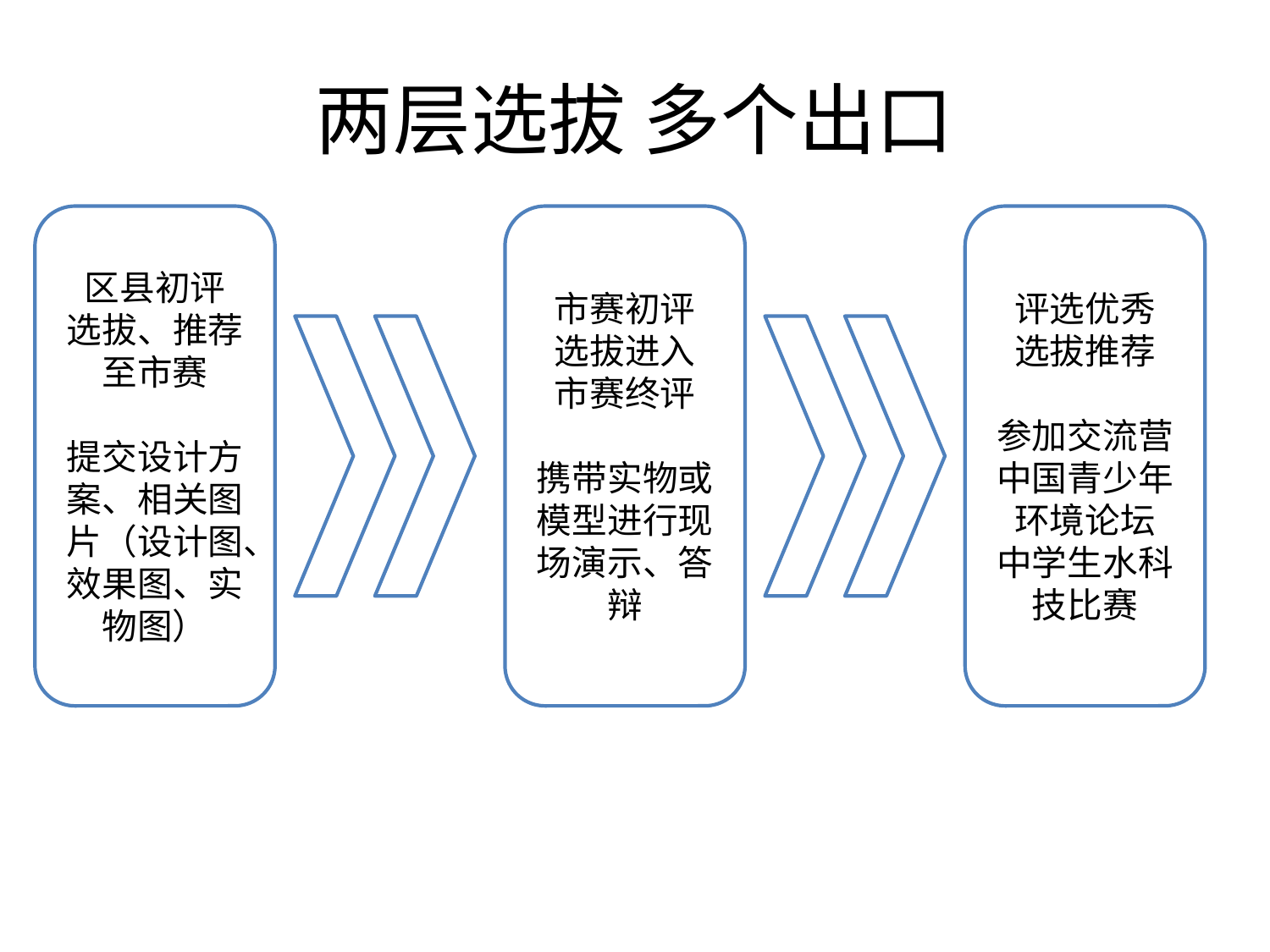

# 两层选拔 多个出口
区县初评
选拔、推荐
至市赛

提交设计方案、相关图片（设计图、效果图、实物图）
市赛初评
选拔进入
市赛终评

携带实物或模型进行现场演示、答辩
评选优秀
选拔推荐

参加交流营
中国青少年
环境论坛
中学生水科技比赛